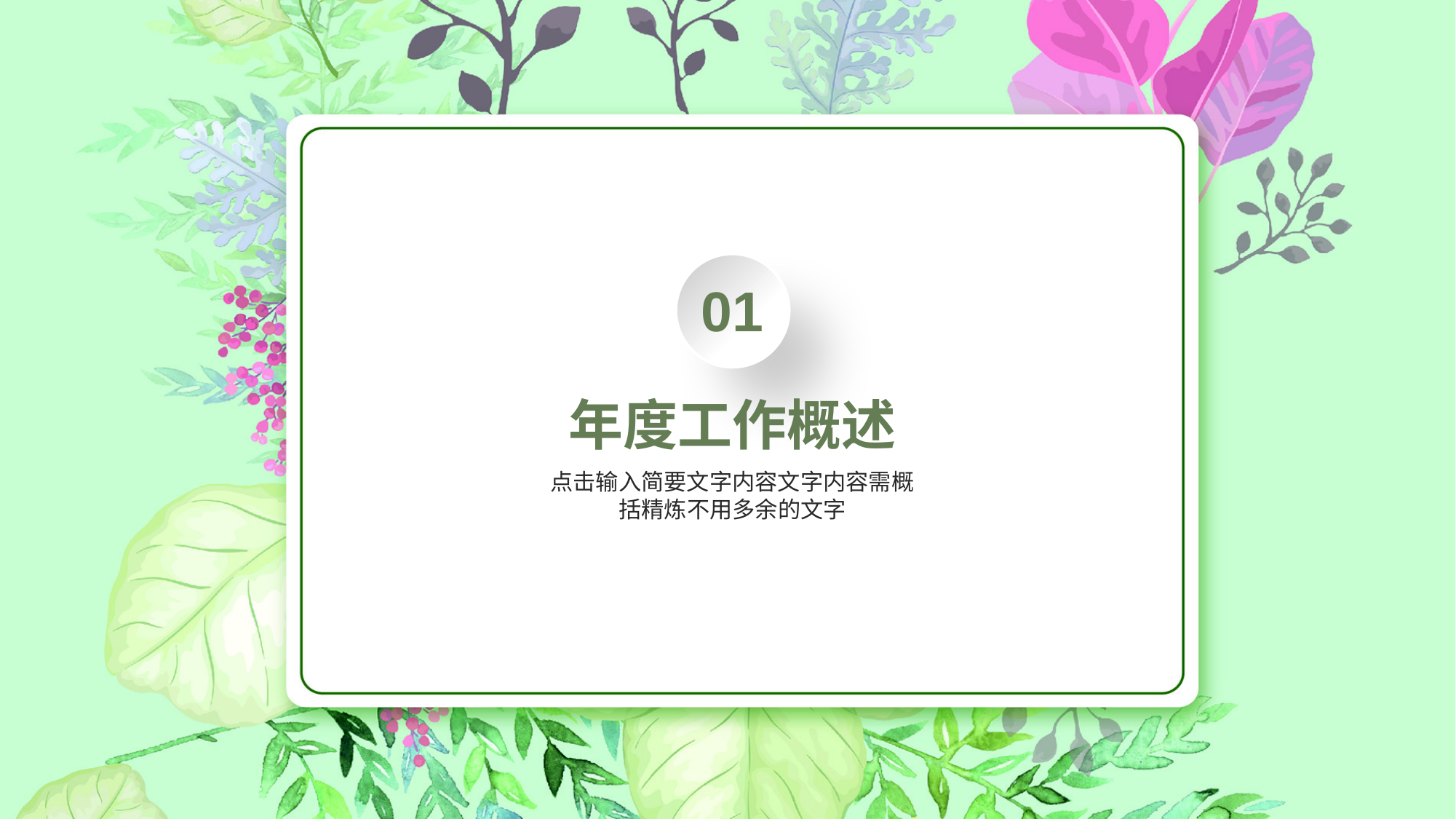

01
年度工作概述
点击输入简要文字内容文字内容需概括精炼不用多余的文字